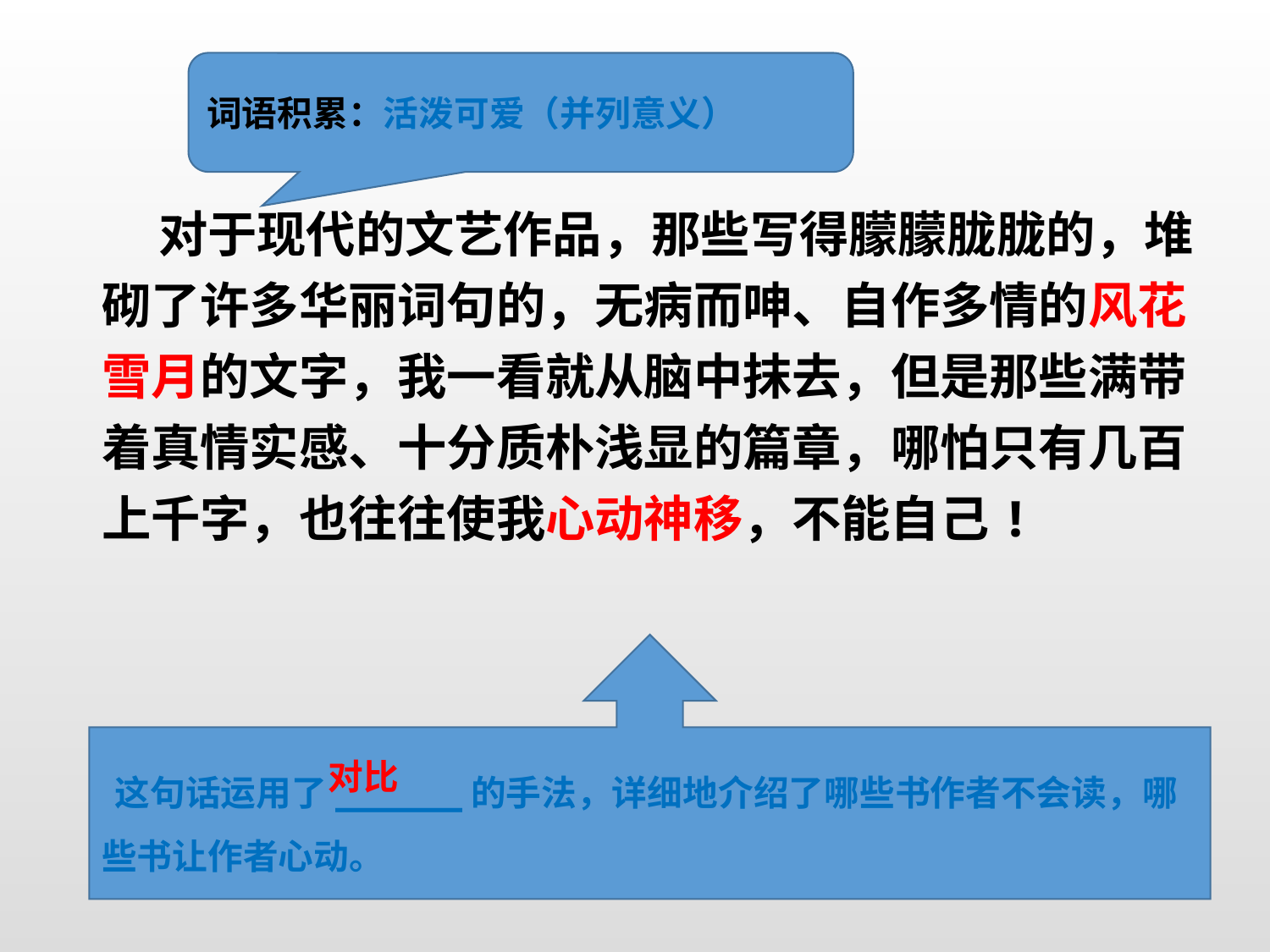

词语积累：活泼可爱（并列意义）
    对于现代的文艺作品，那些写得朦朦胧胧的，堆砌了许多华丽词句的，无病而呻、自作多情的风花雪月的文字，我一看就从脑中抹去，但是那些满带着真情实感、十分质朴浅显的篇章，哪怕只有几百上千字，也往往使我心动神移，不能自己!
 这句话运用了______的手法，详细地介绍了哪些书作者不会读，哪些书让作者心动。
对比